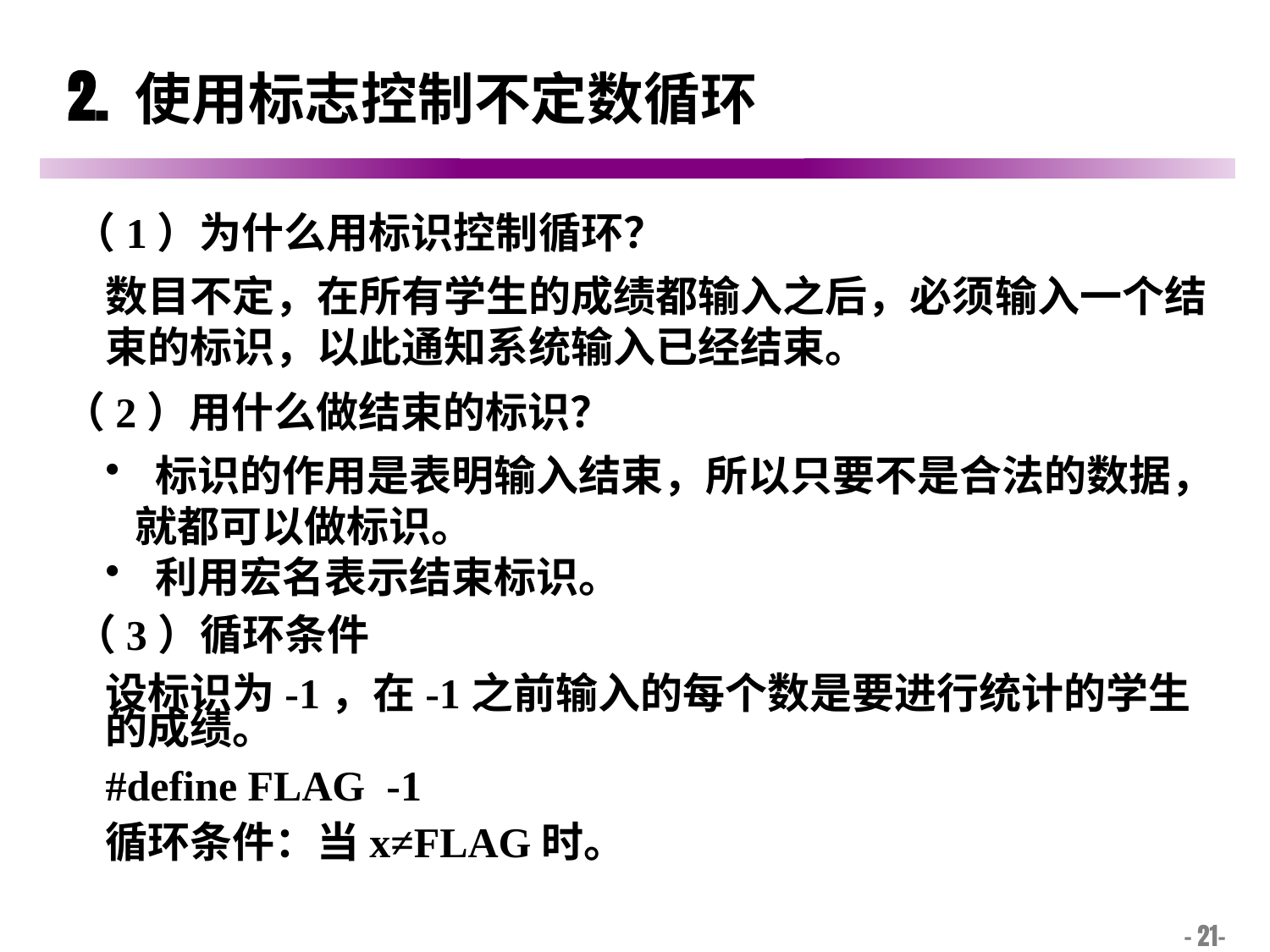

# 2. 使用标志控制不定数循环
（1）为什么用标识控制循环？
数目不定，在所有学生的成绩都输入之后，必须输入一个结束的标识，以此通知系统输入已经结束。
（2）用什么做结束的标识？
 标识的作用是表明输入结束，所以只要不是合法的数据，就都可以做标识。
 利用宏名表示结束标识。
（3）循环条件
设标识为-1，在-1之前输入的每个数是要进行统计的学生的成绩。
#define FLAG  -1
循环条件：当x≠FLAG时。
 - 21-